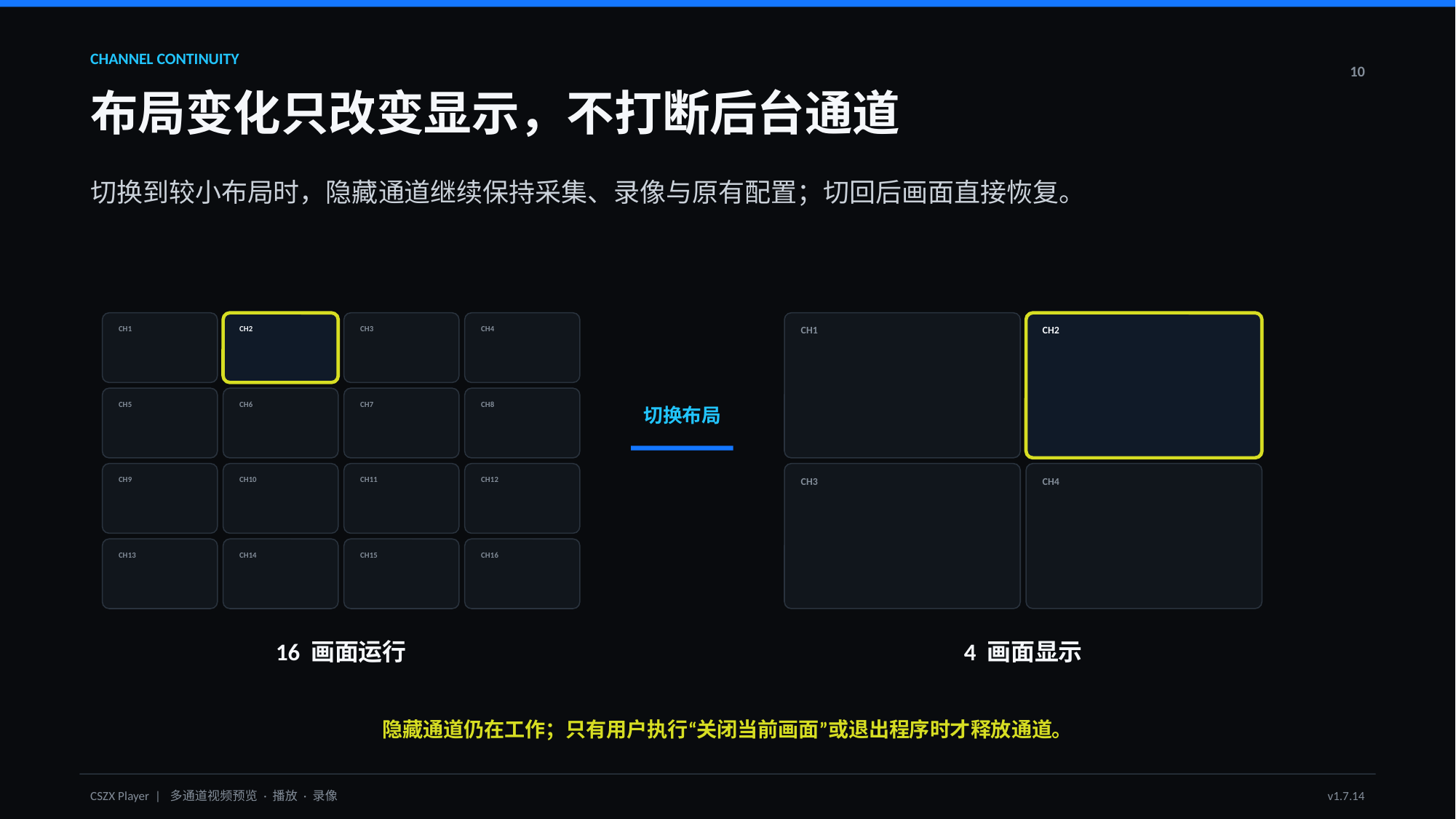

CHANNEL CONTINUITY
10
布局变化只改变显示，不打断后台通道
切换到较小布局时，隐藏通道继续保持采集、录像与原有配置；切回后画面直接恢复。

CH1
CH2
CH3
CH4
CH1
CH2

CH5
CH6
CH7
CH8
切换布局

CH9
CH10
CH11
CH12
CH3
CH4

CH13
CH14
CH15
CH16
16 画面运行
4 画面显示
隐藏通道仍在工作；只有用户执行“关闭当前画面”或退出程序时才释放通道。

CSZX Player  |  多通道视频预览 · 播放 · 录像
v1.7.14